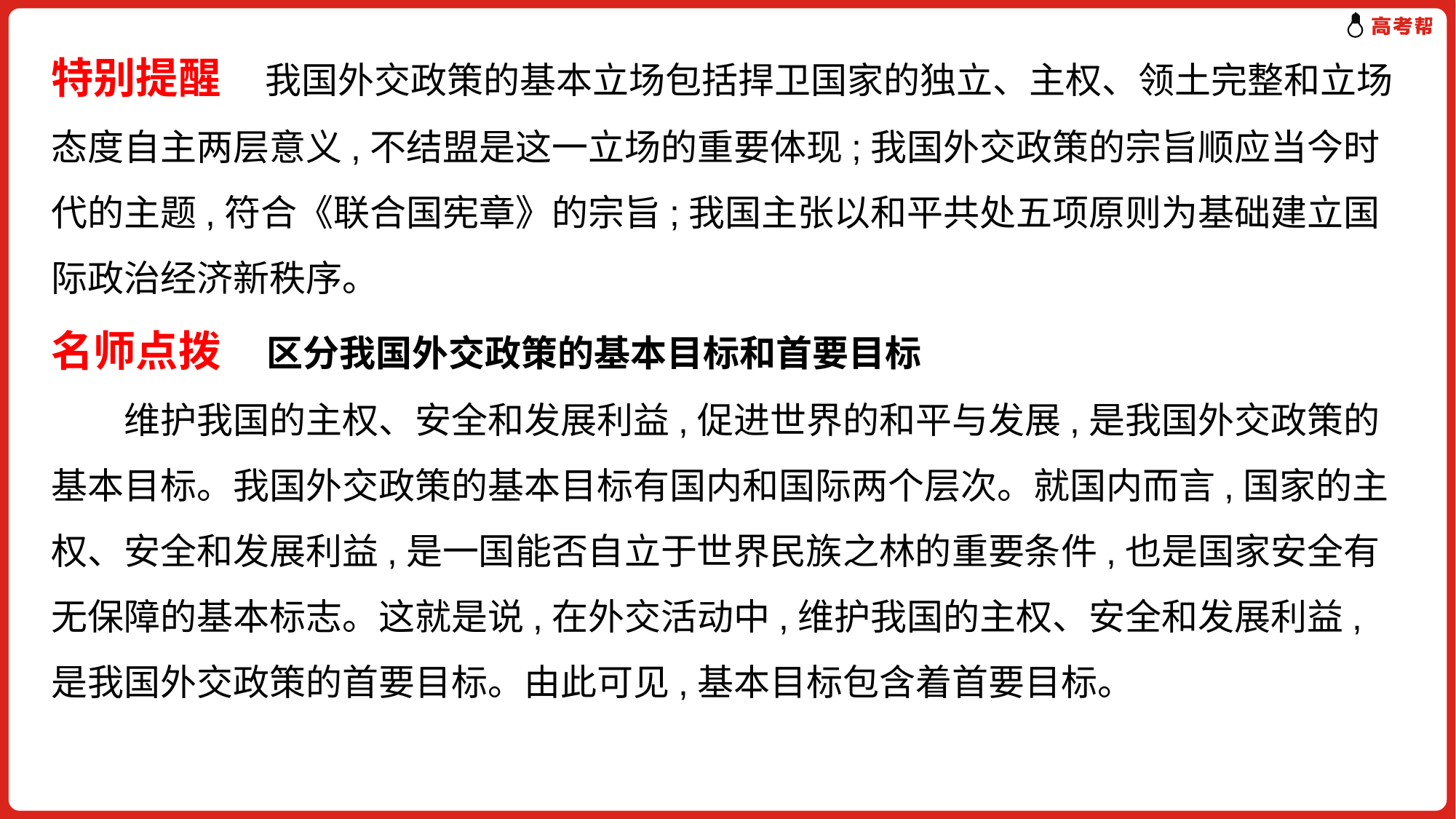

# 特别提醒 　我国外交政策的基本立场包括捍卫国家的独立、主权、领土完整和立场态度自主两层意义,不结盟是这一立场的重要体现;我国外交政策的宗旨顺应当今时代的主题,符合《联合国宪章》的宗旨;我国主张以和平共处五项原则为基础建立国际政治经济新秩序。 名师点拨 　区分我国外交政策的基本目标和首要目标 　　维护我国的主权、安全和发展利益,促进世界的和平与发展,是我国外交政策的基本目标。我国外交政策的基本目标有国内和国际两个层次。就国内而言,国家的主权、安全和发展利益,是一国能否自立于世界民族之林的重要条件,也是国家安全有无保障的基本标志。这就是说,在外交活动中,维护我国的主权、安全和发展利益,是我国外交政策的首要目标。由此可见,基本目标包含着首要目标。